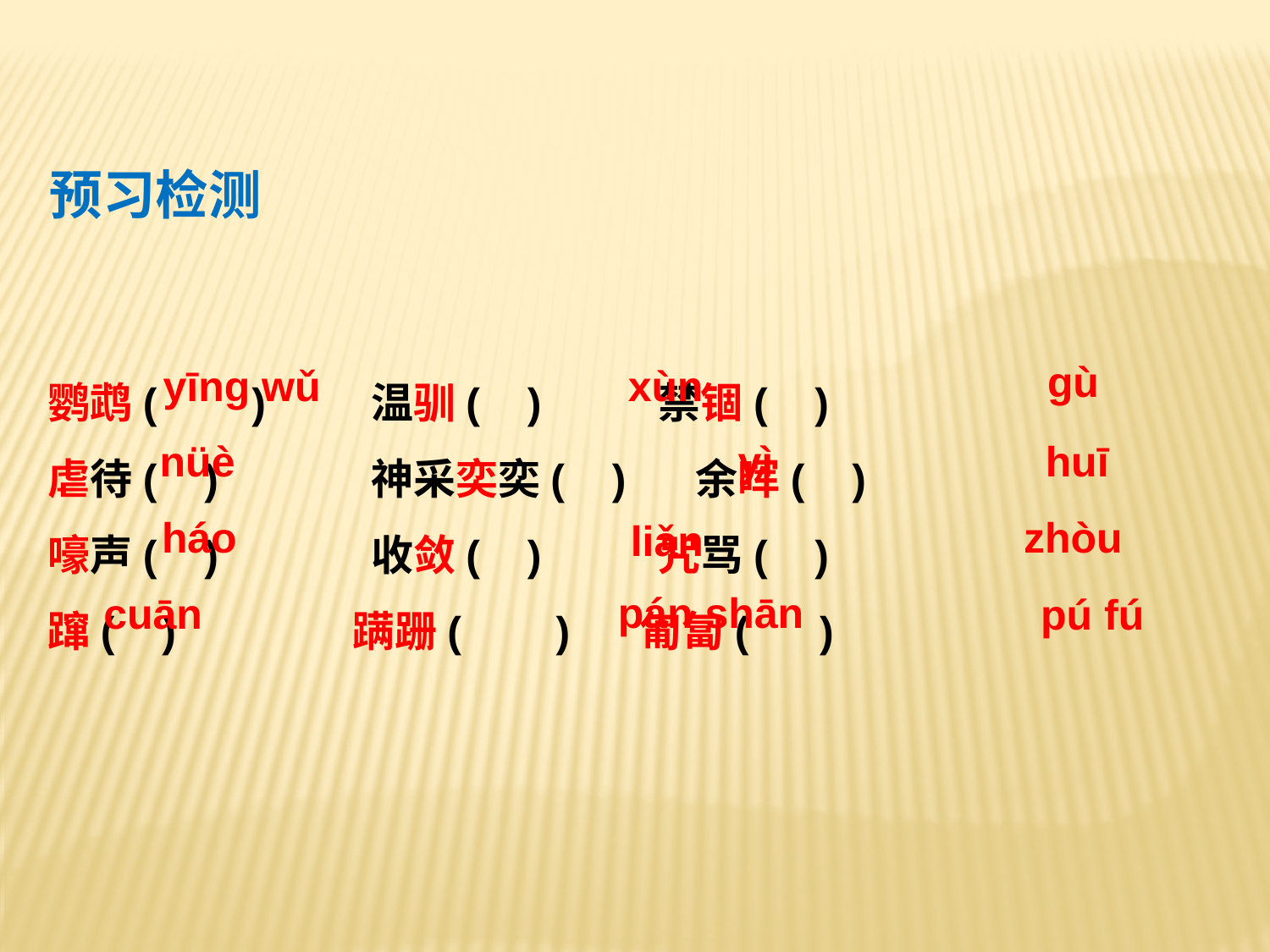

预习检测
鹦鹉(        )        温驯(    )         禁锢(    )
虐待(    )            神采奕奕(    )     余晖(    )
嚎声(    )            收敛(    )         咒骂(    )
蹿(    )              蹒跚(        )     匍匐(      )
ɡù
yīnɡ wǔ
xùn
nüè
yì
huī
zhòu
háo
liǎn
pán shān
cuān
pú fú